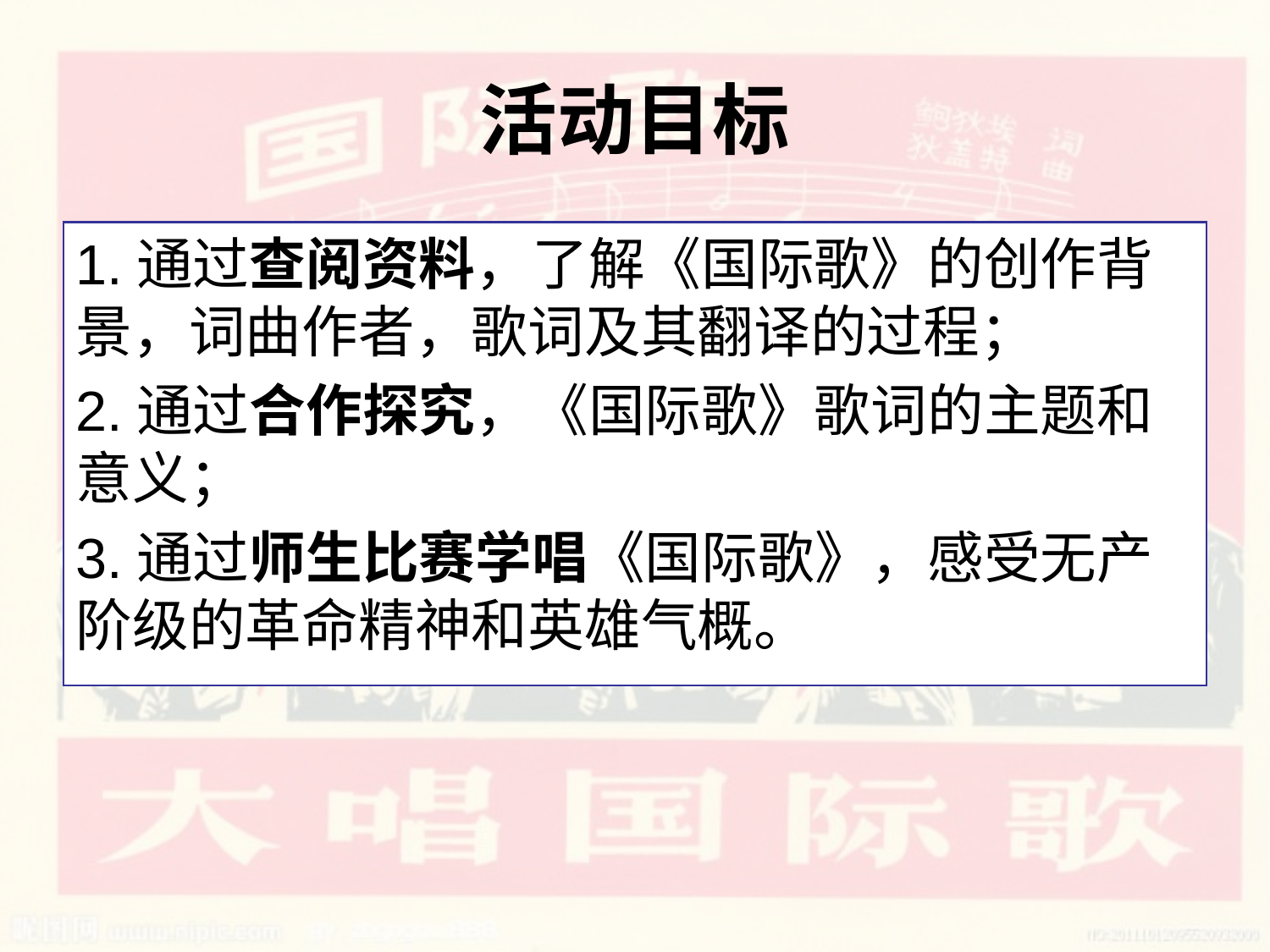

# 活动目标
1.通过查阅资料，了解《国际歌》的创作背景，词曲作者，歌词及其翻译的过程；
2.通过合作探究，《国际歌》歌词的主题和意义；
3.通过师生比赛学唱《国际歌》，感受无产阶级的革命精神和英雄气概。